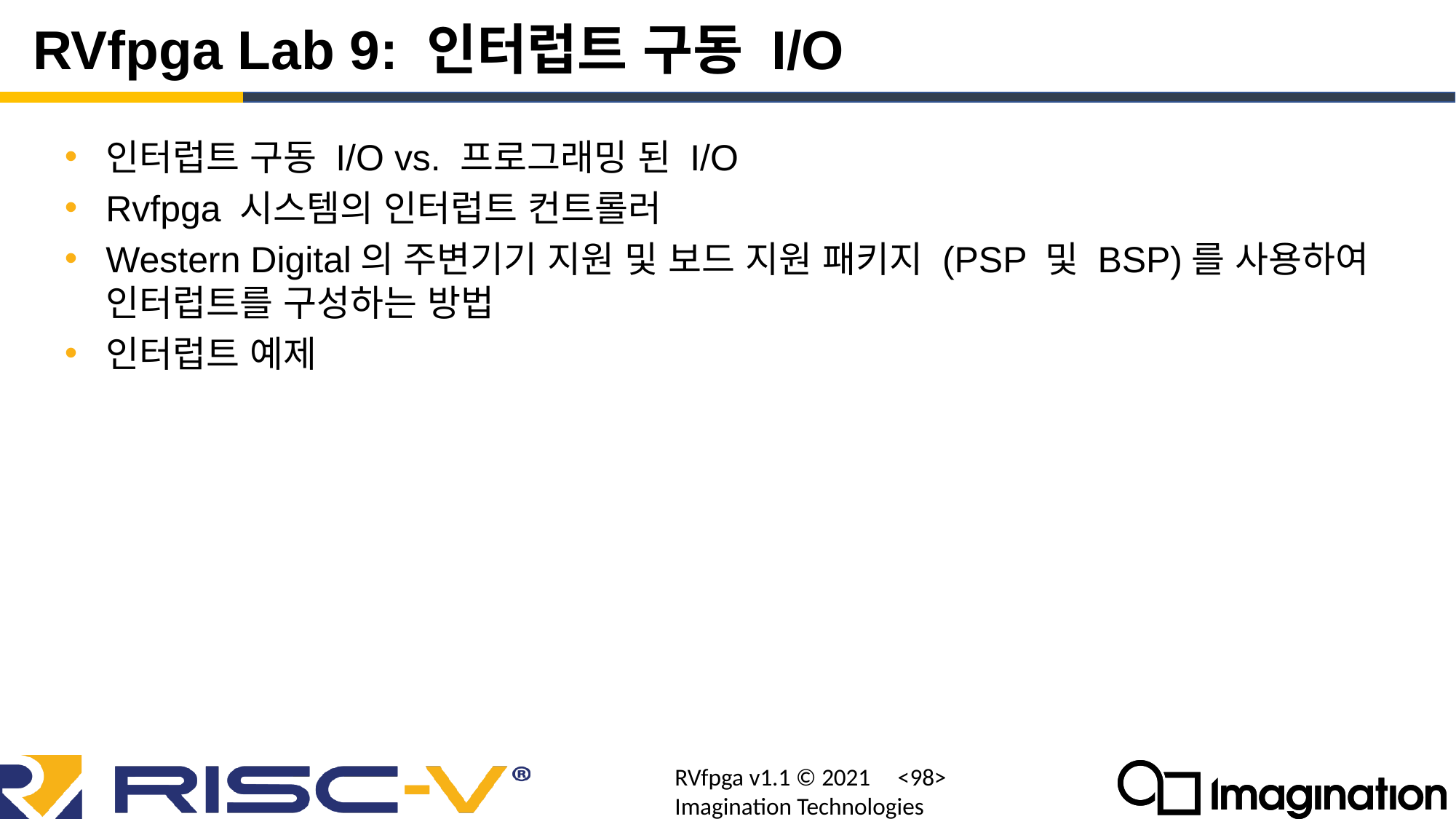

# RVfpga Lab 9: 인터럽트 구동 I/O
인터럽트 구동 I/O vs. 프로그래밍 된 I/O
Rvfpga 시스템의 인터럽트 컨트롤러
Western Digital의 주변기기 지원 및 보드 지원 패키지 (PSP 및 BSP)를 사용하여 인터럽트를 구성하는 방법
인터럽트 예제